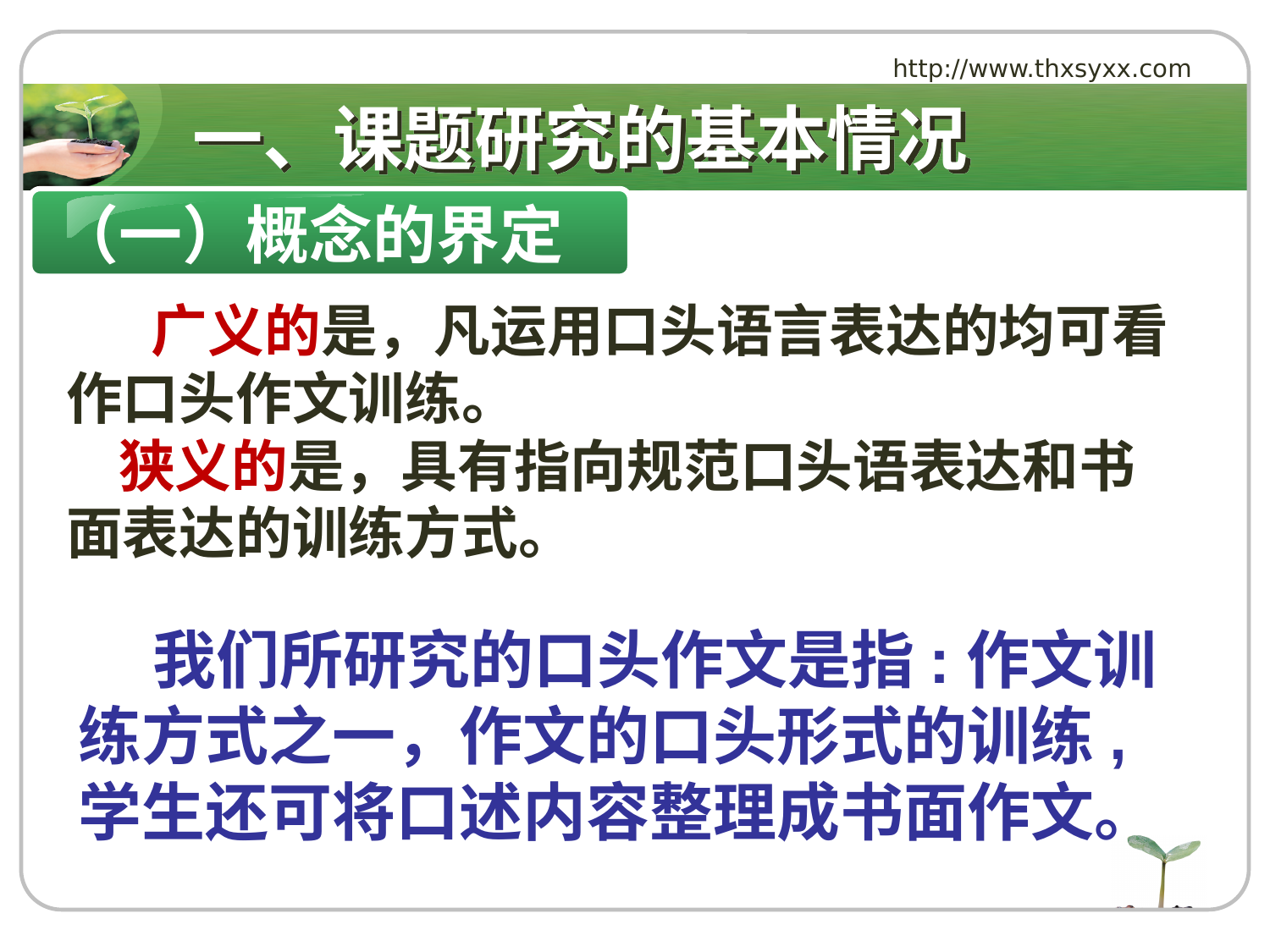

http://www.thxsyxx.com
# 一、课题研究的基本情况
（一）概念的界定

      广义的是，凡运用口头语言表达的均可看作口头作文训练。
   狭义的是，具有指向规范口头语表达和书面表达的训练方式。
     我们所研究的口头作文是指:作文训练方式之一，作文的口头形式的训练,学生还可将口述内容整理成书面作文。